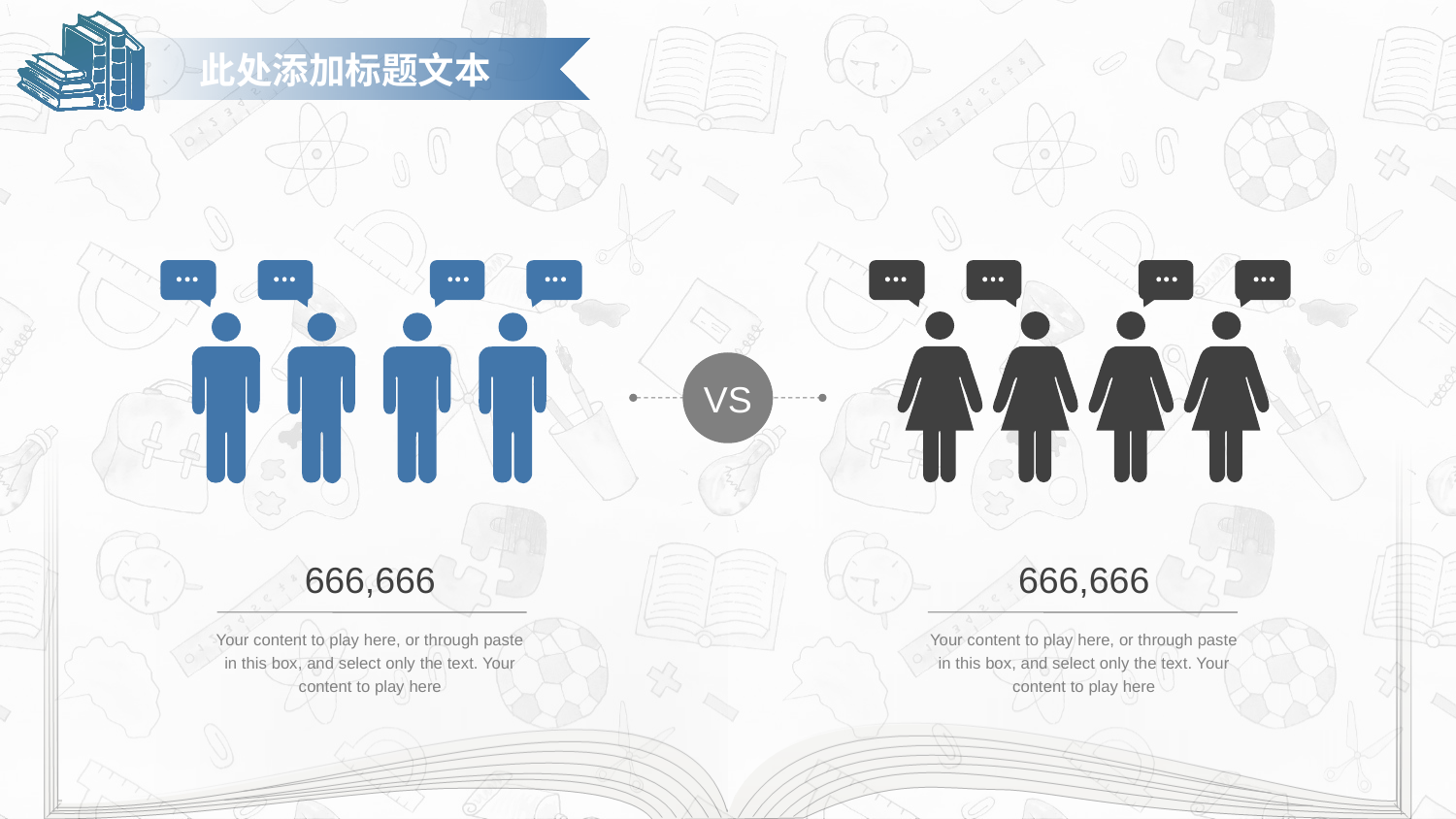

此处添加标题文本

VS

666,666
666,666

Your content to play here, or through paste in this box, and select only the text. Your content to play here
Your content to play here, or through paste in this box, and select only the text. Your content to play here